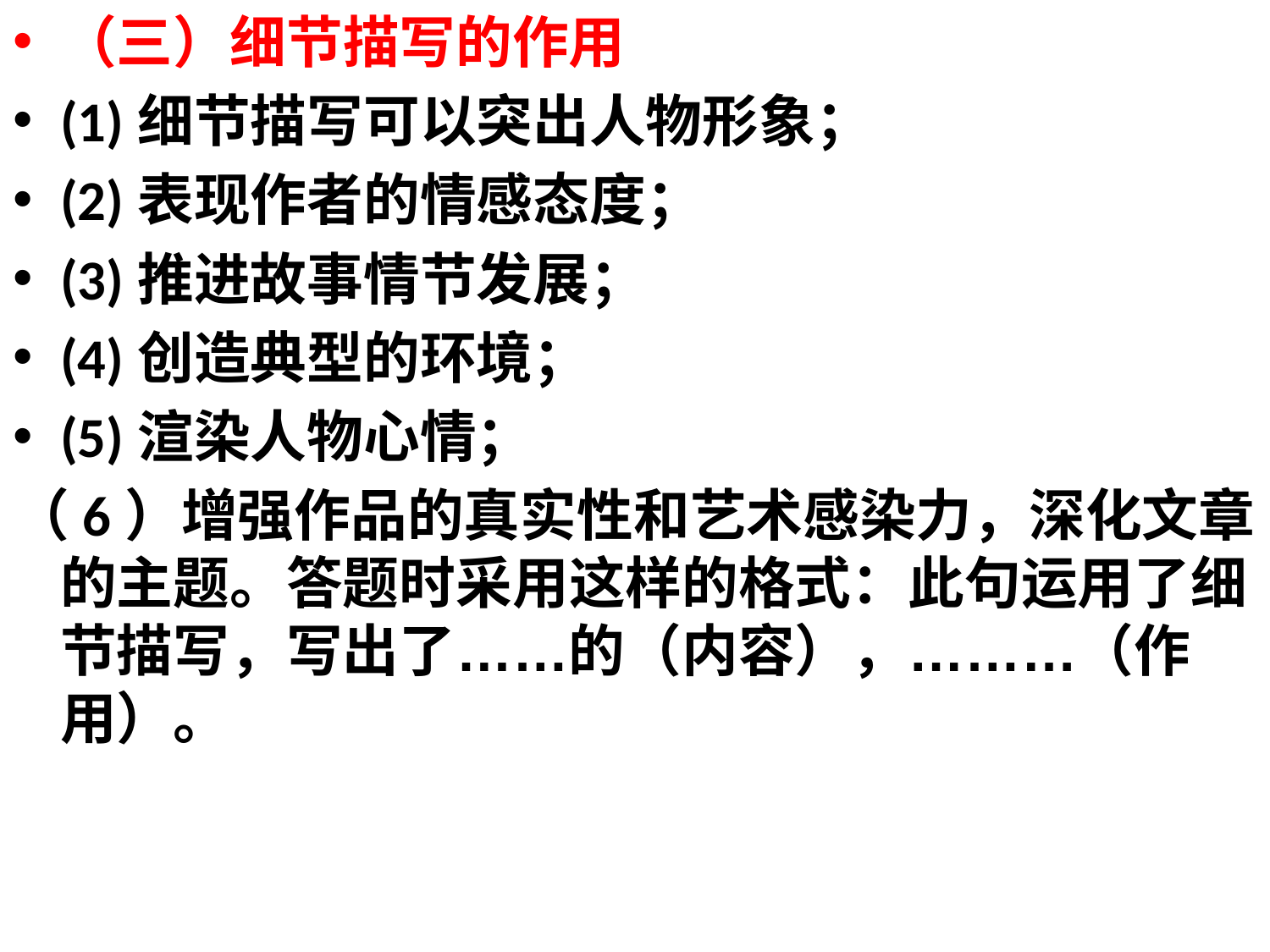

（三）细节描写的作用
(1)细节描写可以突出人物形象；
(2)表现作者的情感态度；
(3)推进故事情节发展；
(4)创造典型的环境；
(5)渲染人物心情；
（6）增强作品的真实性和艺术感染力，深化文章的主题。答题时采用这样的格式：此句运用了细节描写，写出了……的（内容），………（作用）。

#